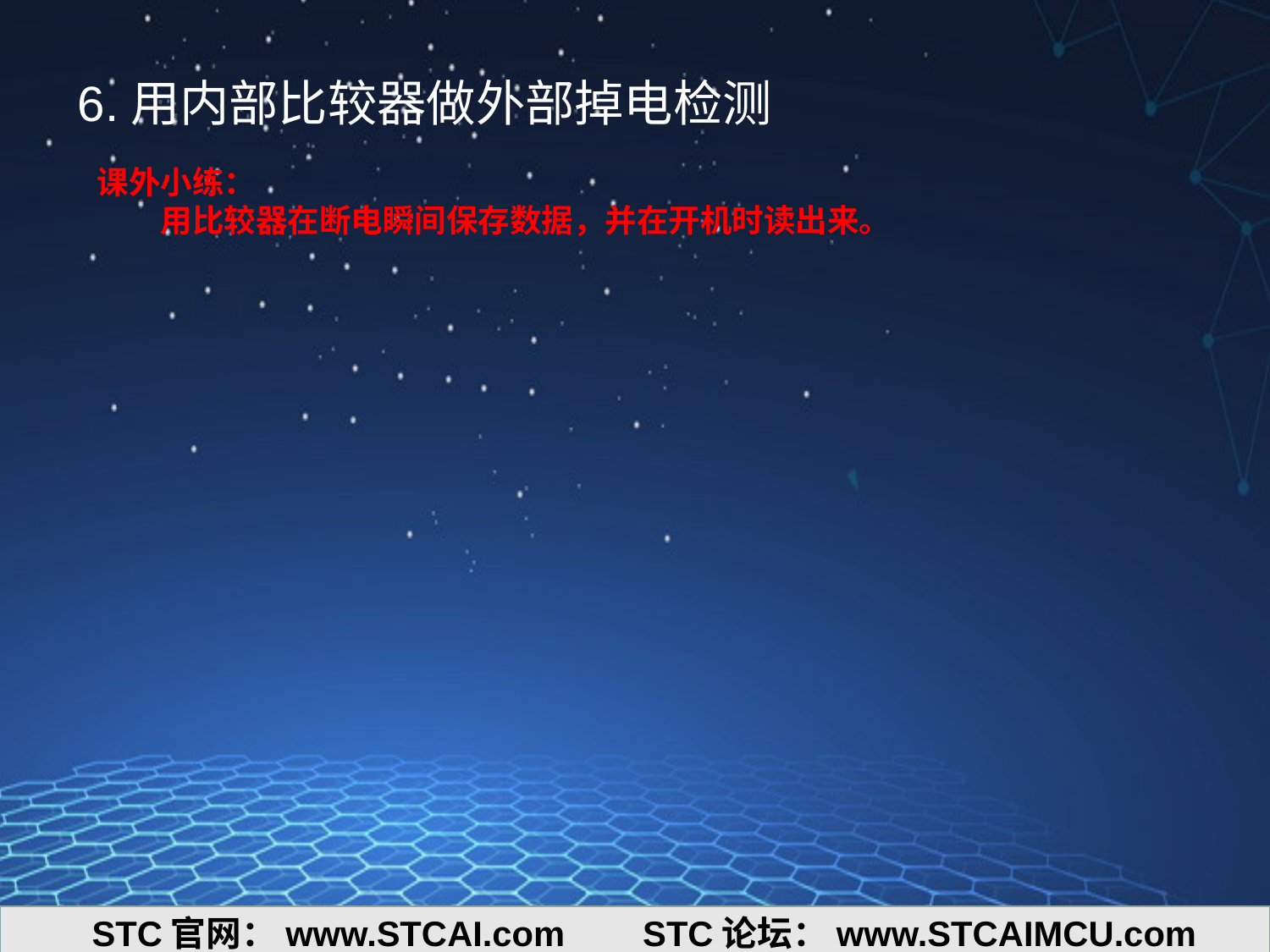

6.用内部比较器做外部掉电检测
课外小练：
用比较器在断电瞬间保存数据，并在开机时读出来。
STC官网：www.STCAI.com        STC论坛：www.STCAIMCU.com